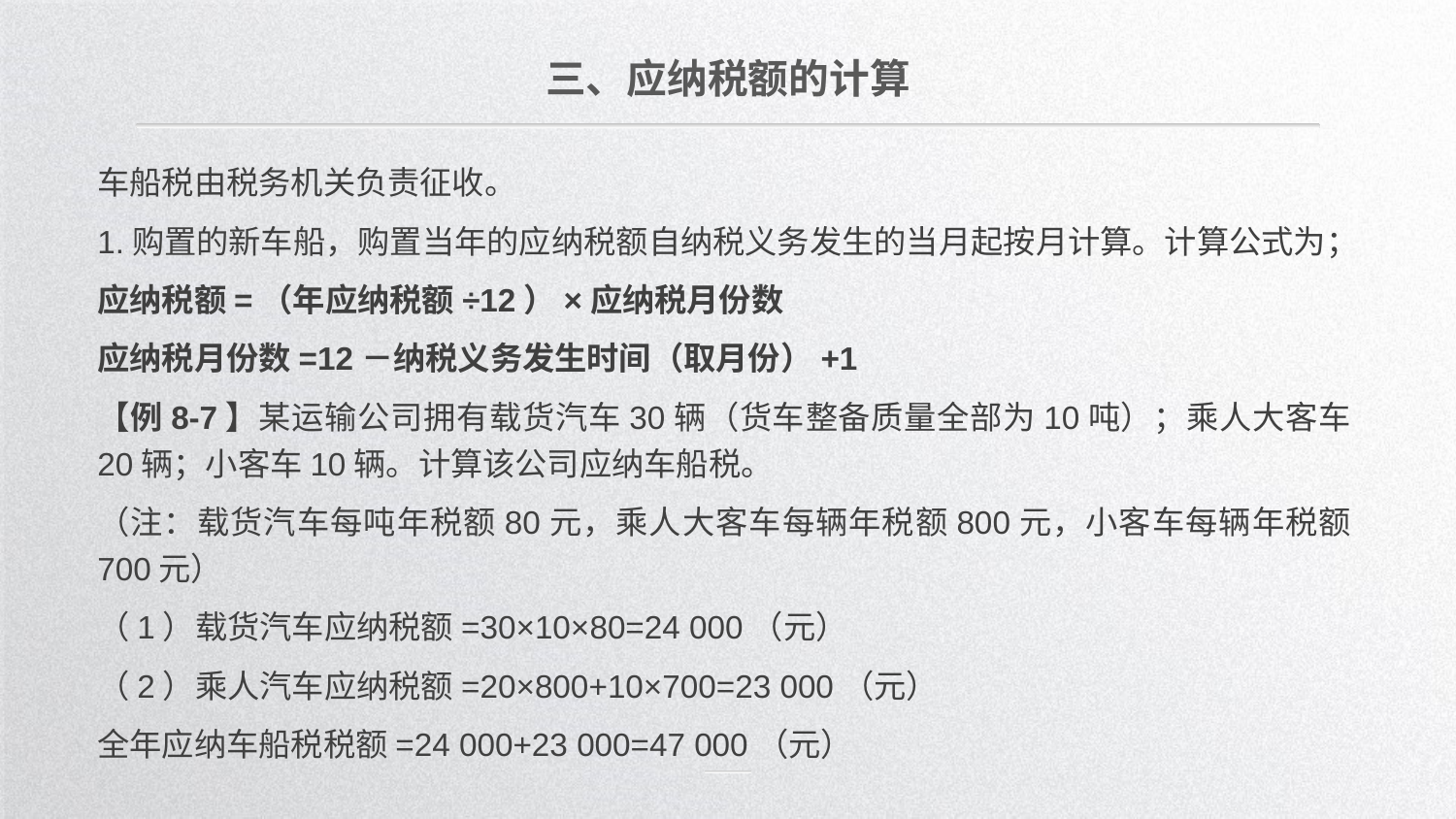

三、应纳税额的计算
车船税由税务机关负责征收。
1.购置的新车船，购置当年的应纳税额自纳税义务发生的当月起按月计算。计算公式为；
应纳税额=（年应纳税额÷12）×应纳税月份数
应纳税月份数=12－纳税义务发生时间（取月份）+1
【例8-7】某运输公司拥有载货汽车30辆（货车整备质量全部为10吨）；乘人大客车20辆；小客车10辆。计算该公司应纳车船税。
（注：载货汽车每吨年税额80元，乘人大客车每辆年税额800元，小客车每辆年税额700元）
（1）载货汽车应纳税额=30×10×80=24 000（元）
（2）乘人汽车应纳税额=20×800+10×700=23 000（元）
全年应纳车船税税额=24 000+23 000=47 000（元）